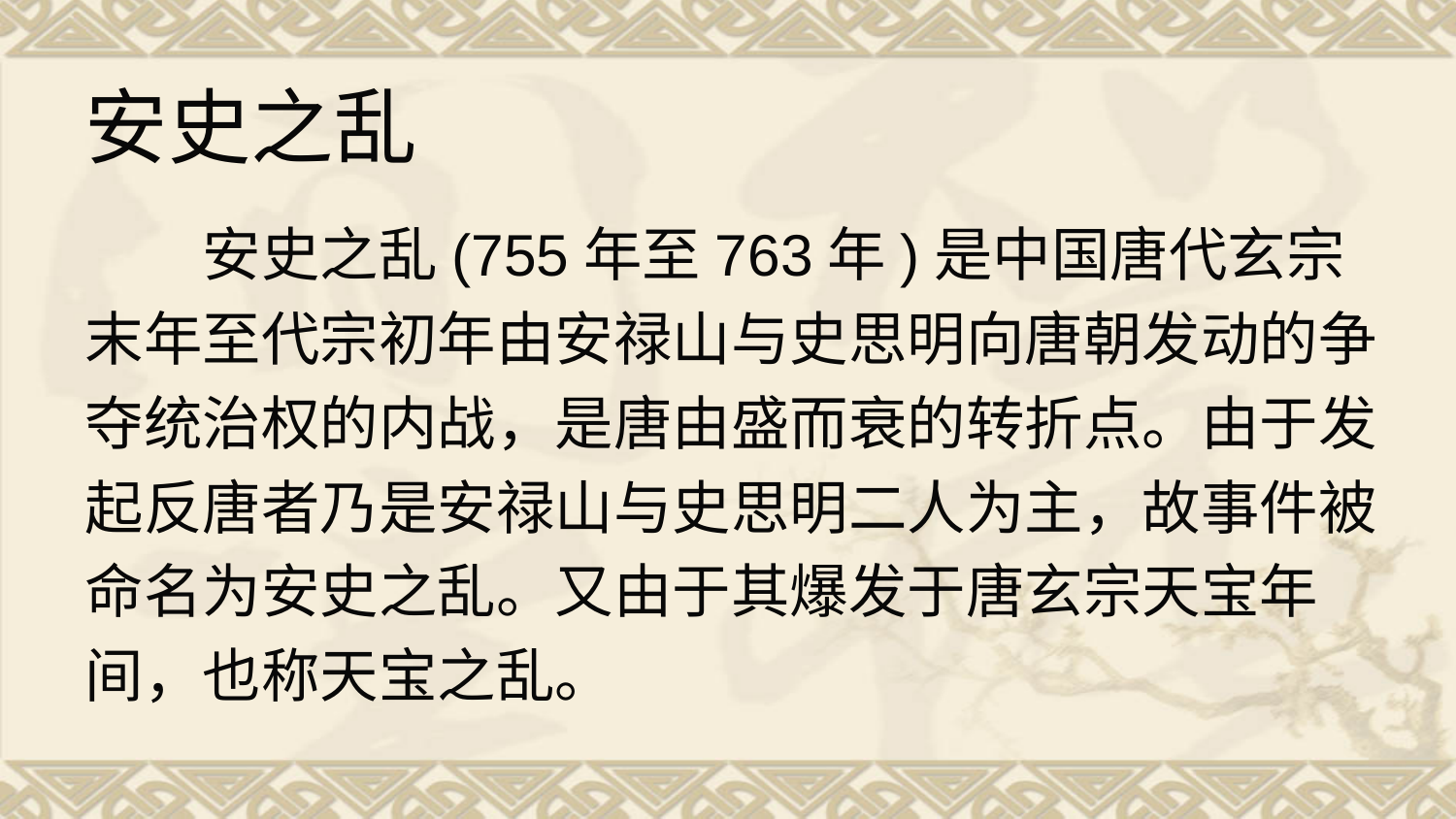

# 安史之乱
　　安史之乱(755年至763年)是中国唐代玄宗末年至代宗初年由安禄山与史思明向唐朝发动的争夺统治权的内战，是唐由盛而衰的转折点。由于发起反唐者乃是安禄山与史思明二人为主，故事件被命名为安史之乱。又由于其爆发于唐玄宗天宝年间，也称天宝之乱。